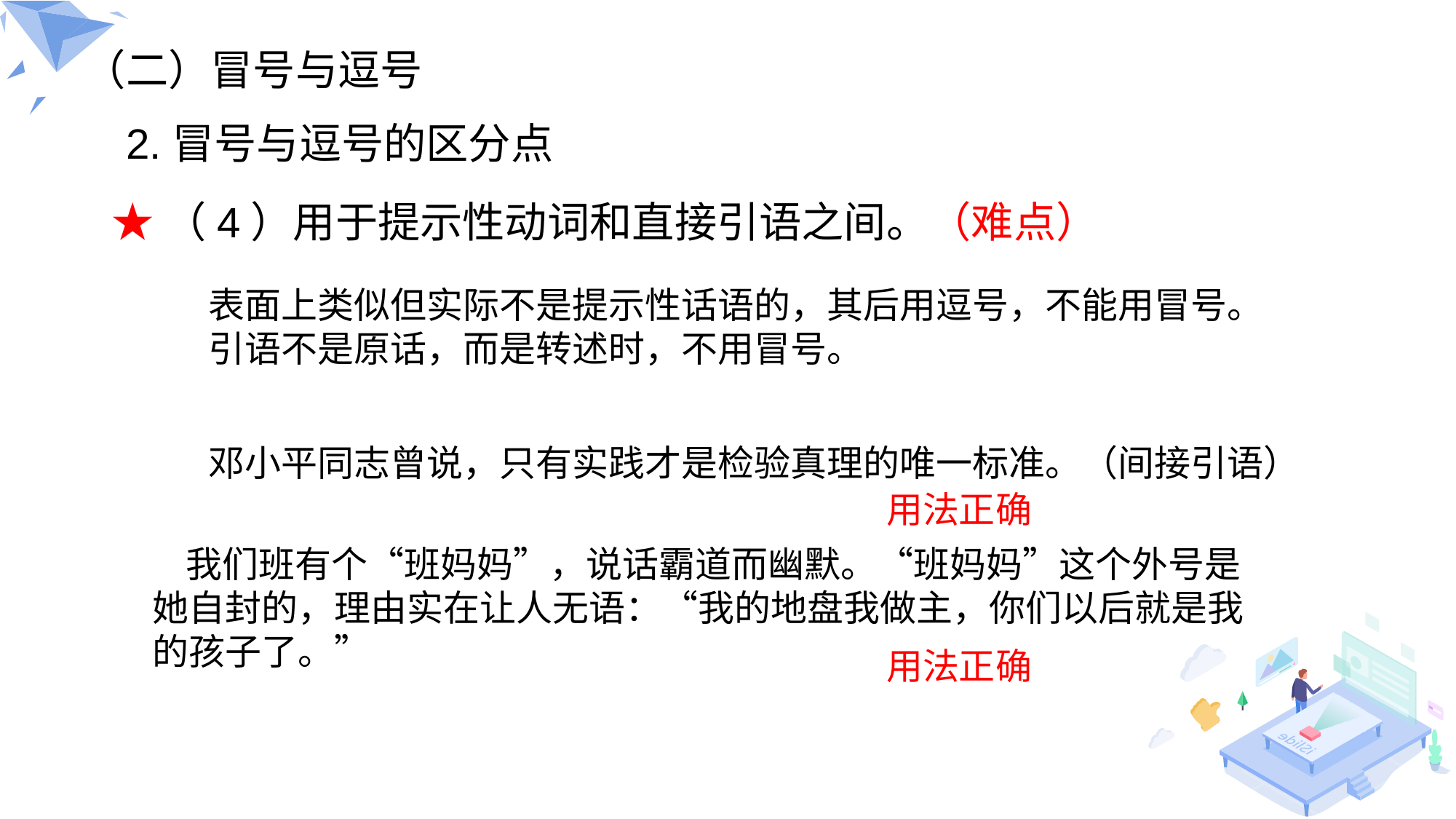

（二）冒号与逗号
2.冒号与逗号的区分点
★（4）用于提示性动词和直接引语之间。（难点）
表面上类似但实际不是提示性话语的，其后用逗号，不能用冒号。
引语不是原话，而是转述时，不用冒号。
邓小平同志曾说，只有实践才是检验真理的唯一标准。（间接引语）
用法正确
   我们班有个“班妈妈”，说话霸道而幽默。“班妈妈”这个外号是她自封的，理由实在让人无语：“我的地盘我做主，你们以后就是我的孩子了。”
用法正确